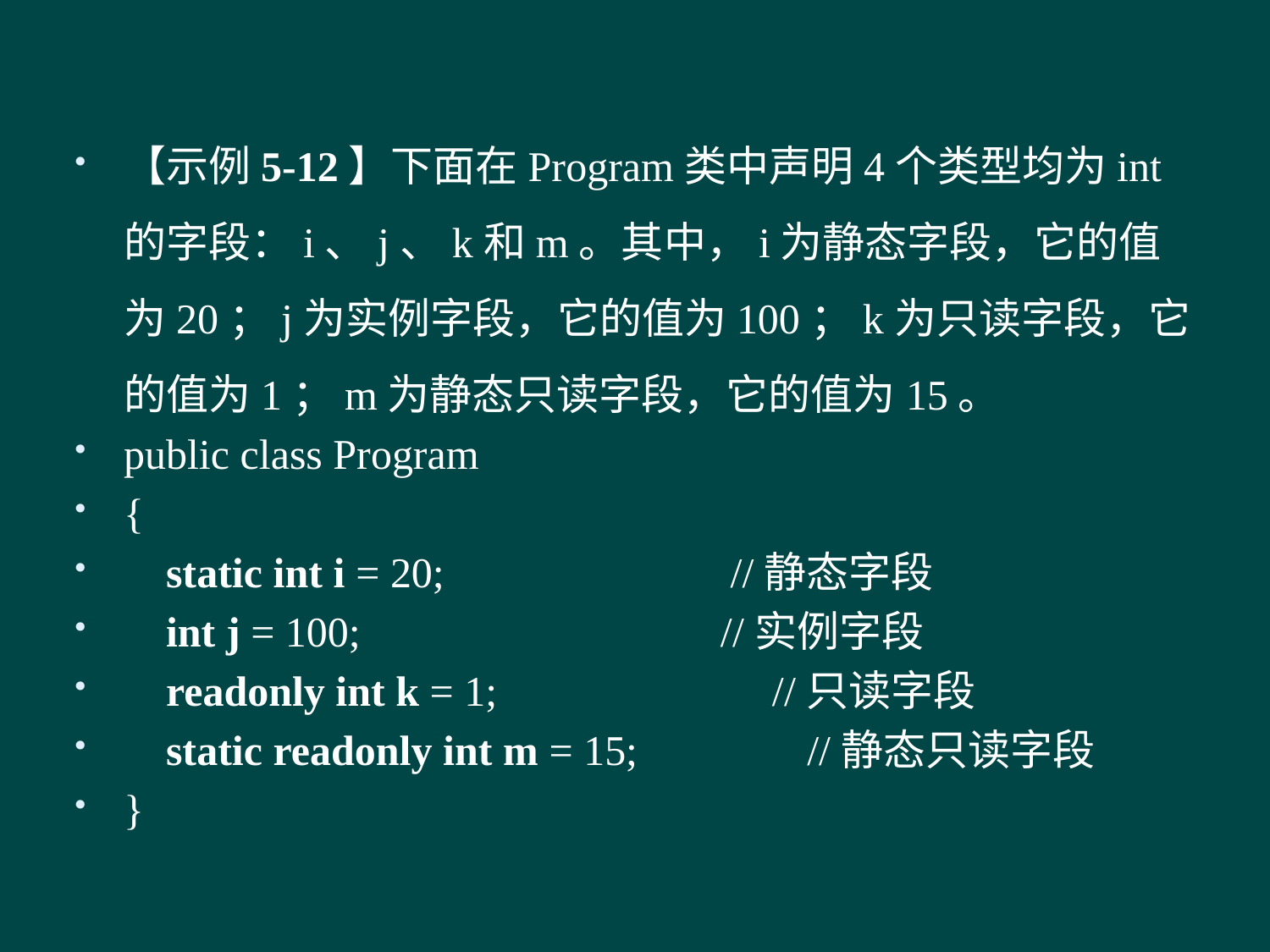

#
【示例5-12】下面在Program类中声明4个类型均为int的字段：i、j、k和m。其中，i为静态字段，它的值为20；j为实例字段，它的值为100；k为只读字段，它的值为1；m为静态只读字段，它的值为15。
public class Program
{
    static int i = 20;                           //静态字段
    int j = 100;                                  //实例字段
    readonly int k = 1;                          //只读字段
    static readonly int m = 15;                //静态只读字段
}